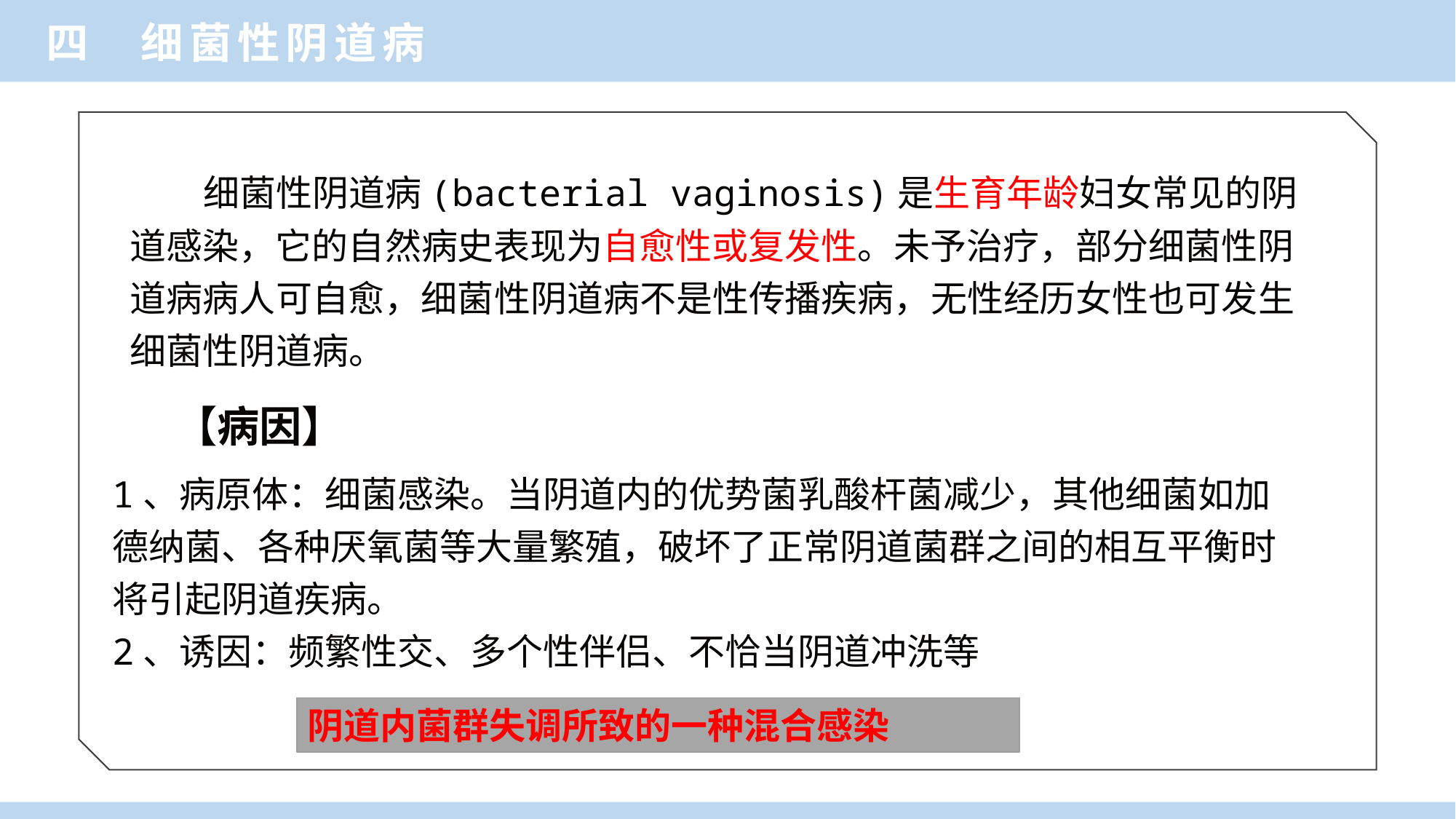

四   细菌性阴道病

    细菌性阴道病(bacterial vaginosis)是生育年龄妇女常见的阴道感染，它的自然病史表现为自愈性或复发性。未予治疗，部分细菌性阴道病病人可自愈，细菌性阴道病不是性传播疾病，无性经历女性也可发生细菌性阴道病。
【病因】
1、病原体：细菌感染。当阴道内的优势菌乳酸杆菌减少，其他细菌如加德纳菌、各种厌氧菌等大量繁殖，破坏了正常阴道菌群之间的相互平衡时将引起阴道疾病。
2、诱因：频繁性交、多个性伴侣、不恰当阴道冲洗等
阴道内菌群失调所致的一种混合感染